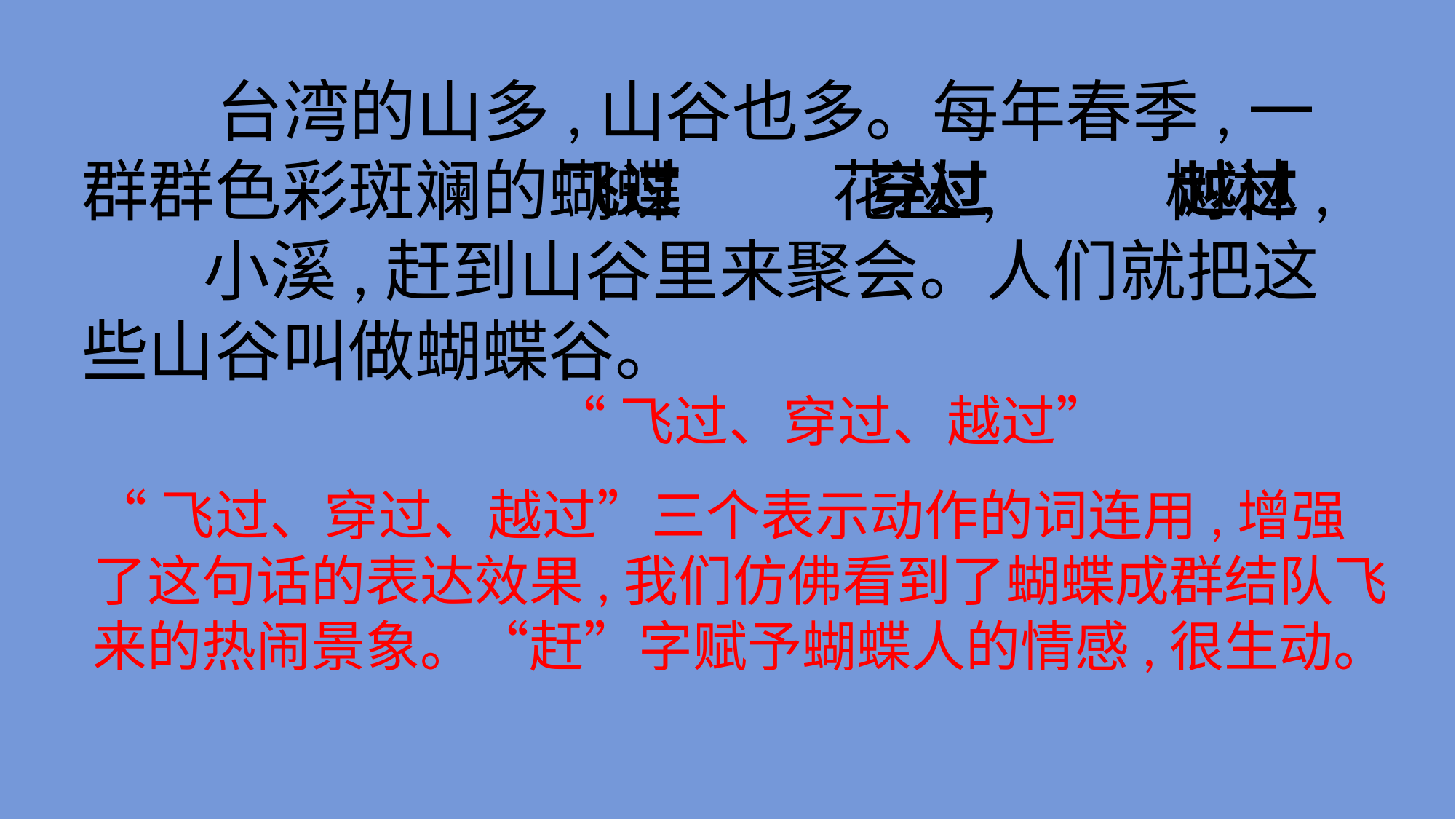

台湾的山多,山谷也多。每年春季,一群群色彩斑斓的蝴蝶          花丛,          树林,          小溪,赶到山谷里来聚会。人们就把这些山谷叫做蝴蝶谷。
飞过
穿过
越过
“飞过、穿过、越过”
“飞过、穿过、越过”三个表示动作的词连用,增强了这句话的表达效果,我们仿佛看到了蝴蝶成群结队飞来的热闹景象。“赶”字赋予蝴蝶人的情感,很生动。